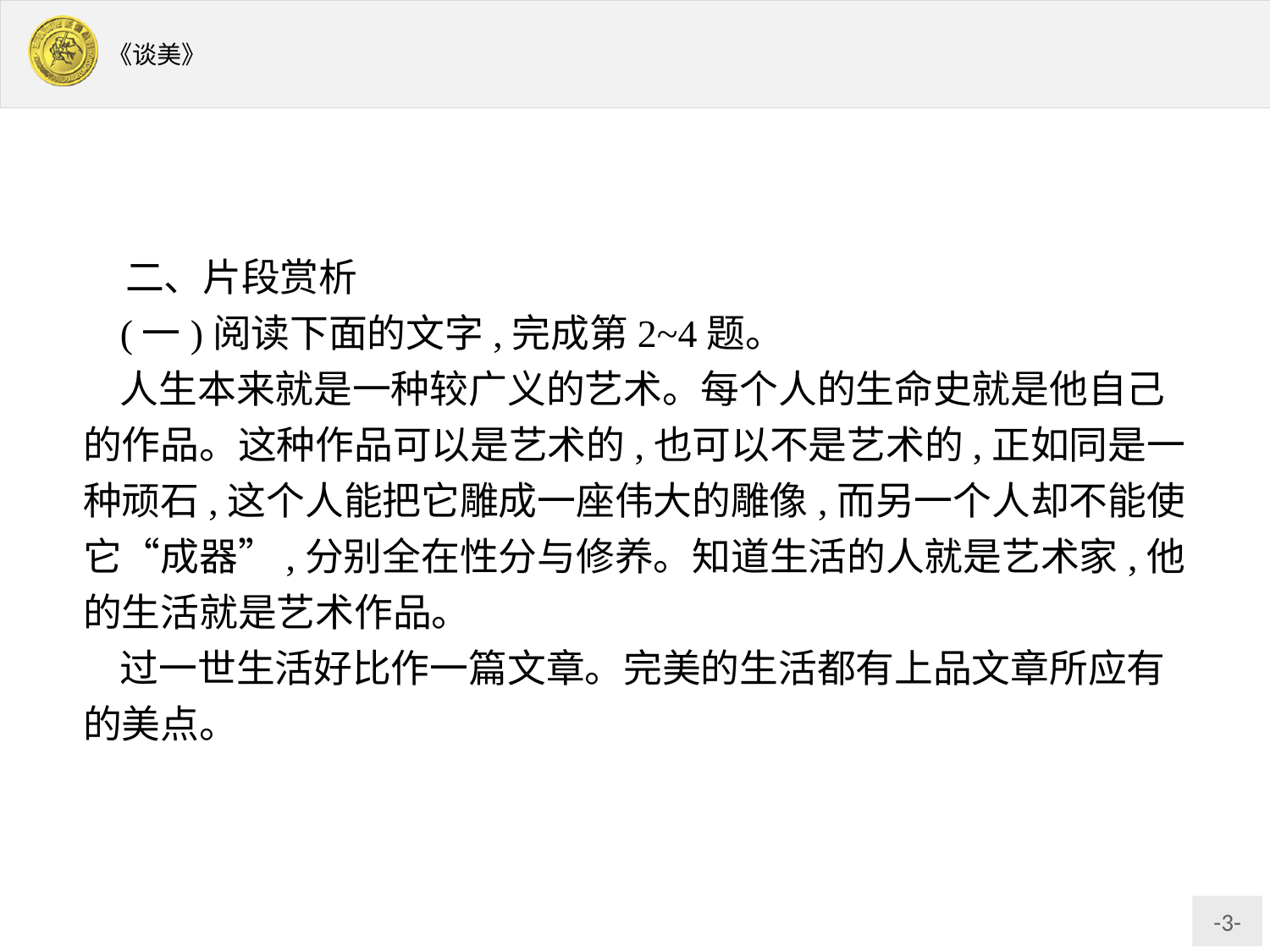

二、片段赏析
(一)阅读下面的文字,完成第2~4题。
人生本来就是一种较广义的艺术。每个人的生命史就是他自己的作品。这种作品可以是艺术的,也可以不是艺术的,正如同是一种顽石,这个人能把它雕成一座伟大的雕像,而另一个人却不能使它“成器”,分别全在性分与修养。知道生活的人就是艺术家,他的生活就是艺术作品。
过一世生活好比作一篇文章。完美的生活都有上品文章所应有的美点。